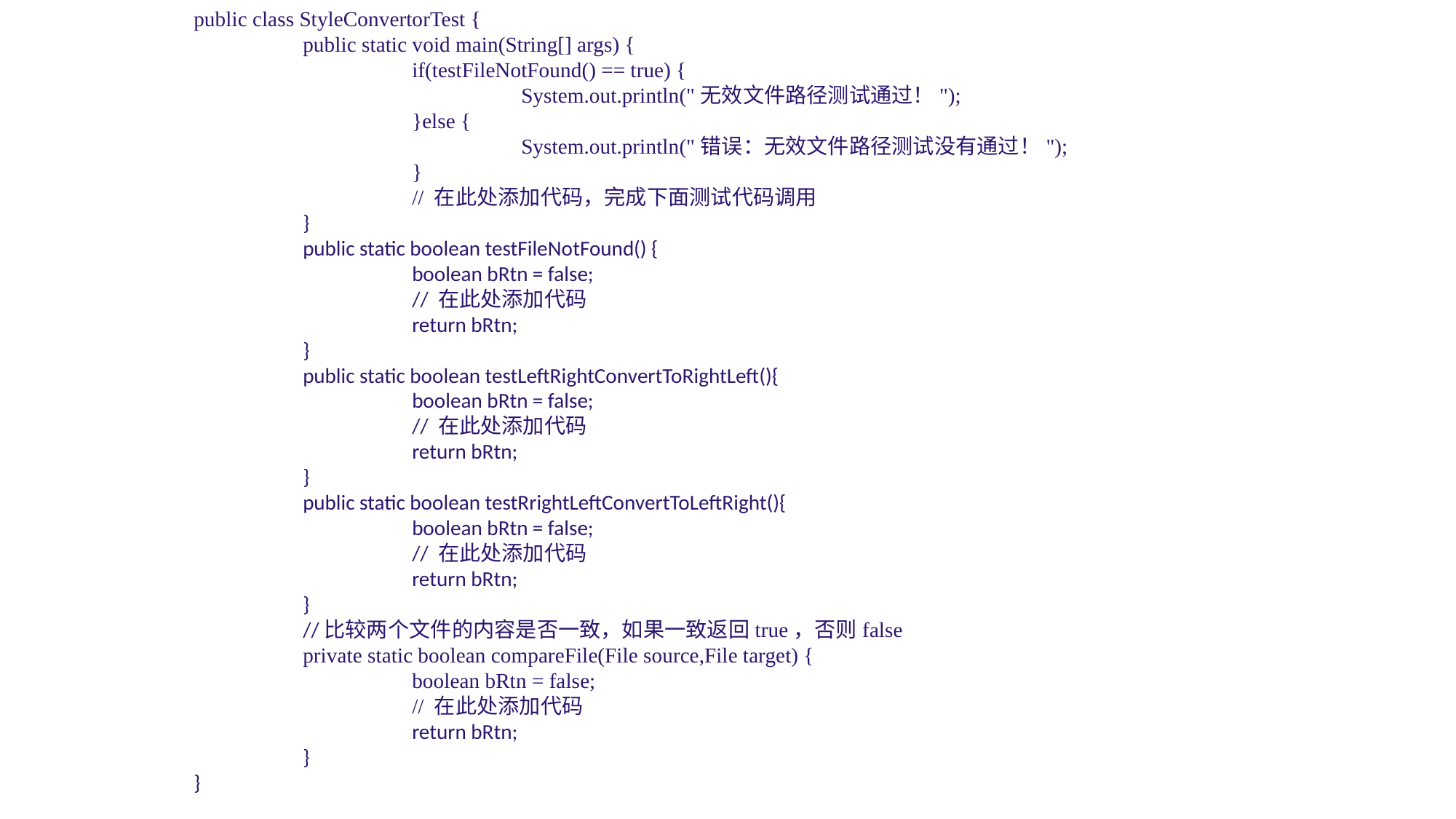

public class StyleConvertorTest {	public static void main(String[] args) {		if(testFileNotFound() == true) {			System.out.println("无效文件路径测试通过！");		}else {			System.out.println("错误：无效文件路径测试没有通过！");		}		// 在此处添加代码，完成下面测试代码调用	}		public static boolean testFileNotFound() {		boolean bRtn = false;		// 在此处添加代码		return bRtn;	}		public static boolean testLeftRightConvertToRightLeft(){		boolean bRtn = false;		// 在此处添加代码		return bRtn;	}		public static boolean testRrightLeftConvertToLeftRight(){		boolean bRtn = false;		// 在此处添加代码		return bRtn;	}	//比较两个文件的内容是否一致，如果一致返回true，否则false	private static boolean compareFile(File source,File target) {		boolean bRtn = false;		// 在此处添加代码		return bRtn;	}}